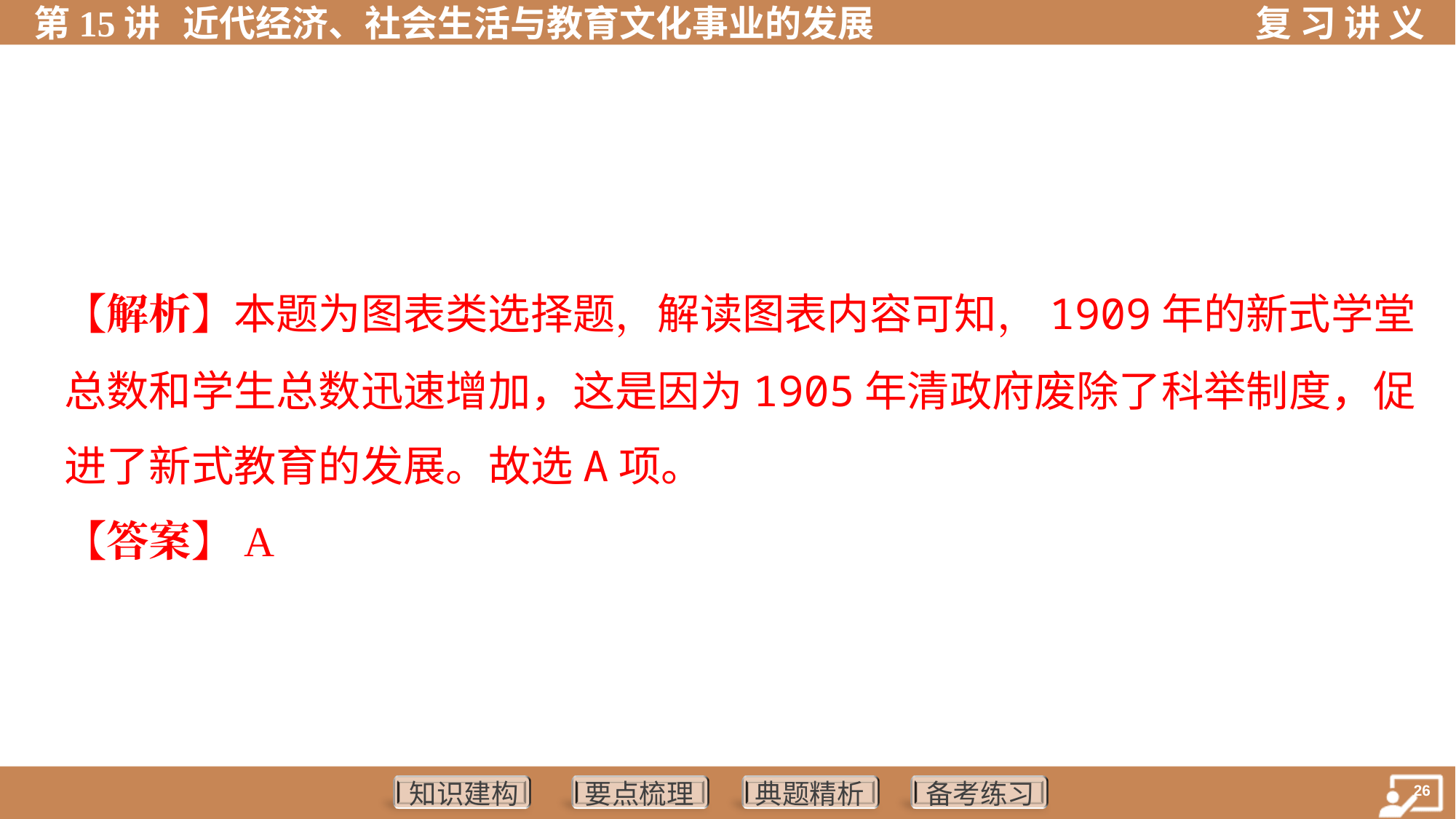

【解析】本题为图表类选择题，解读图表内容可知，1909年的新式学堂
总数和学生总数迅速增加，这是因为1905年清政府废除了科举制度，促
进了新式教育的发展。故选A项。
【答案】A